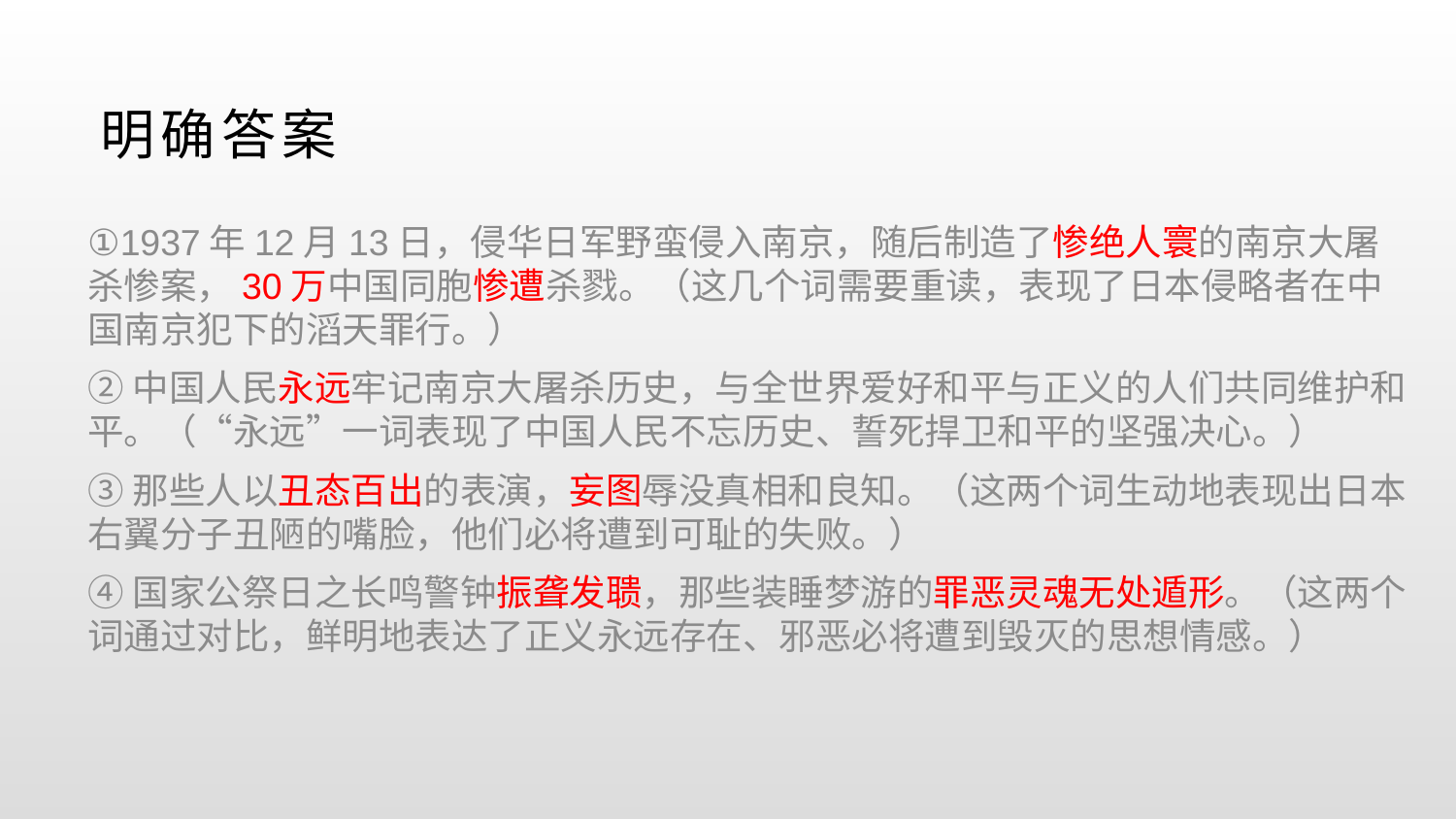

# 明确答案
①1937年12月13日，侵华日军野蛮侵入南京，随后制造了惨绝人寰的南京大屠杀惨案，30万中国同胞惨遭杀戮。（这几个词需要重读，表现了日本侵略者在中国南京犯下的滔天罪行。）
②中国人民永远牢记南京大屠杀历史，与全世界爱好和平与正义的人们共同维护和平。（“永远”一词表现了中国人民不忘历史、誓死捍卫和平的坚强决心。）
③那些人以丑态百出的表演，妄图辱没真相和良知。（这两个词生动地表现出日本右翼分子丑陋的嘴脸，他们必将遭到可耻的失败。）
④国家公祭日之长鸣警钟振聋发聩，那些装睡梦游的罪恶灵魂无处遁形。（这两个词通过对比，鲜明地表达了正义永远存在、邪恶必将遭到毁灭的思想情感。）